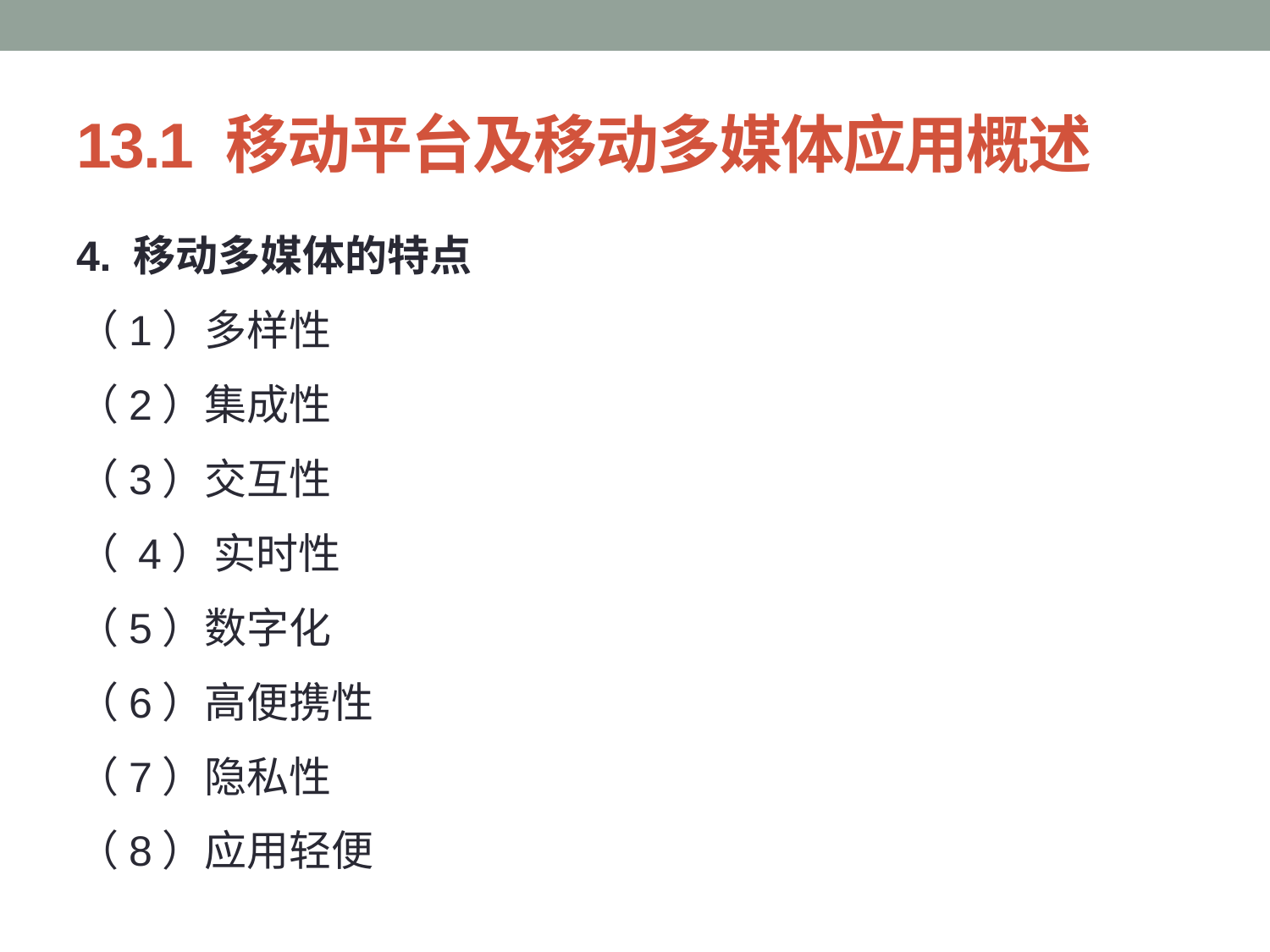

# 13.1 移动平台及移动多媒体应用概述
4. 移动多媒体的特点
（1）多样性
（2）集成性
（3）交互性
（ 4）实时性
（5）数字化
（6）高便携性
（7）隐私性
（8）应用轻便